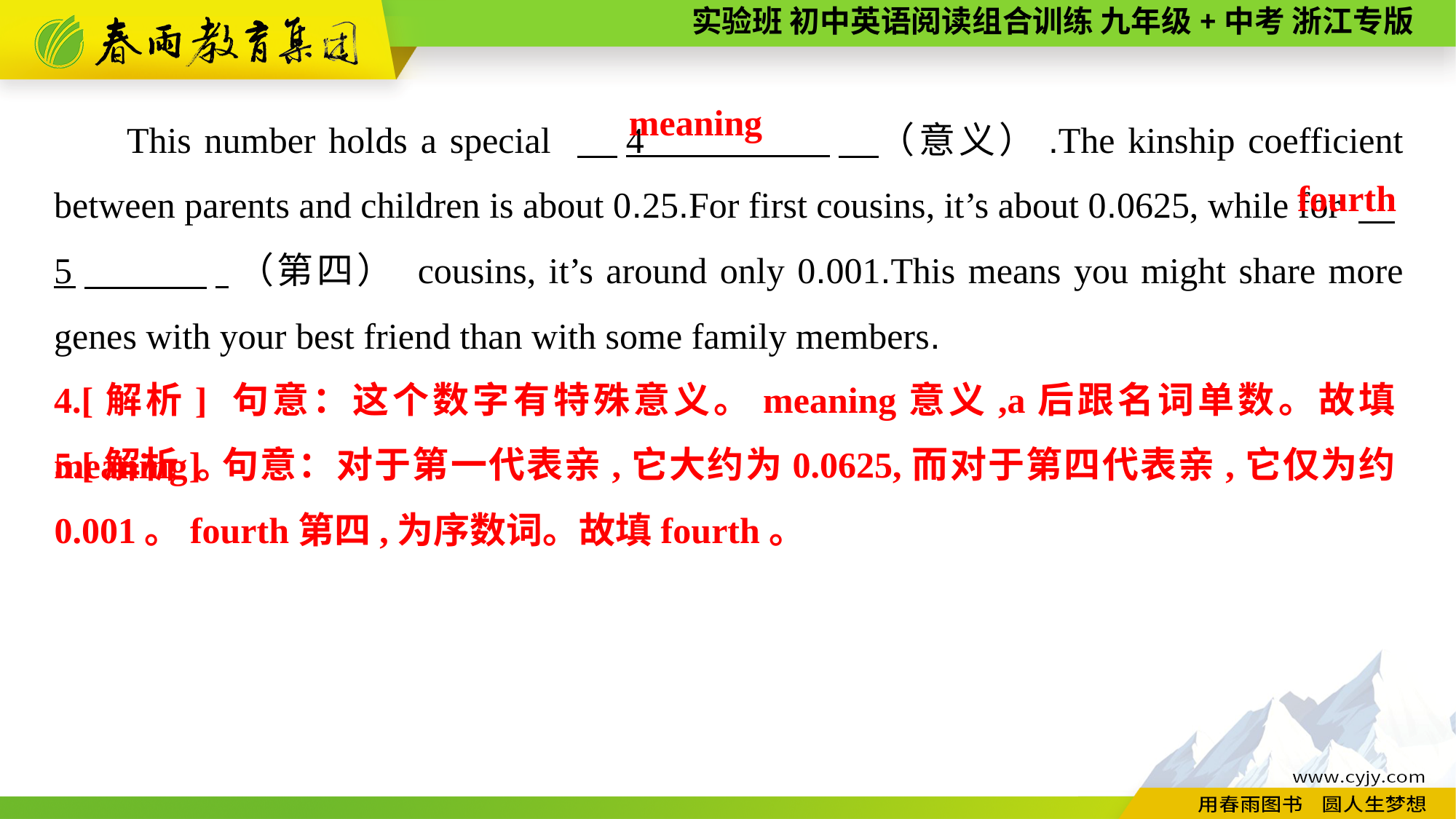

This number holds a special 　4              　（意义）.The kinship coefficient between parents and children is about 0.25.For first cousins, it’s about 0.0625, while for 　5　       .（第四） cousins, it’s around only 0.001.This means you might share more genes with your best friend than with some family members.
meaning
fourth
4.[解析] 句意：这个数字有特殊意义。meaning意义,a后跟名词单数。故填meaning。
5.[解析] 句意：对于第一代表亲,它大约为0.0625,而对于第四代表亲,它仅为约0.001。fourth第四,为序数词。故填fourth。